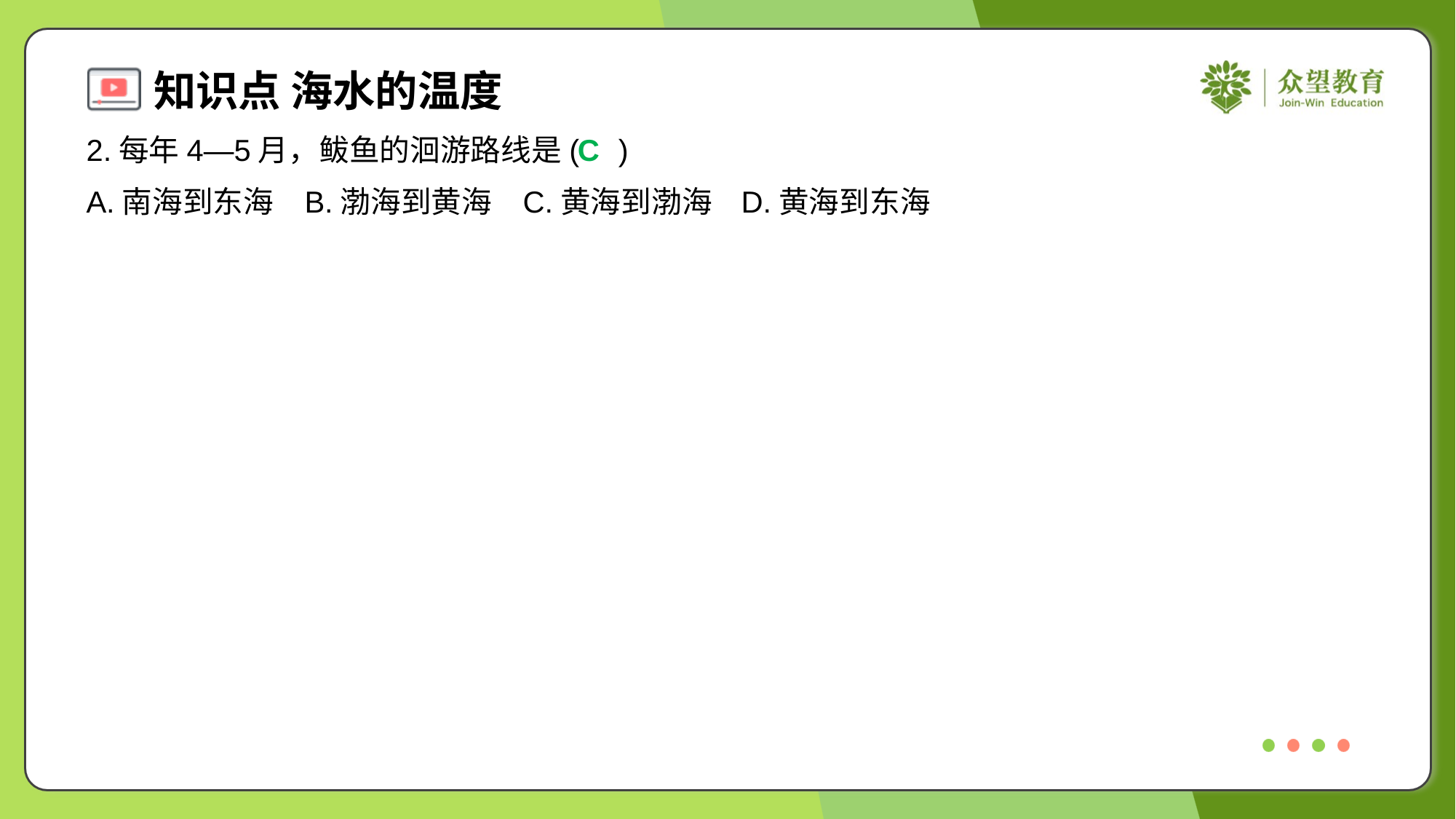

2.每年4—5月，鲅鱼的洄游路线是(     )
C
A.南海到东海	B.渤海到黄海	C.黄海到渤海	D.黄海到东海